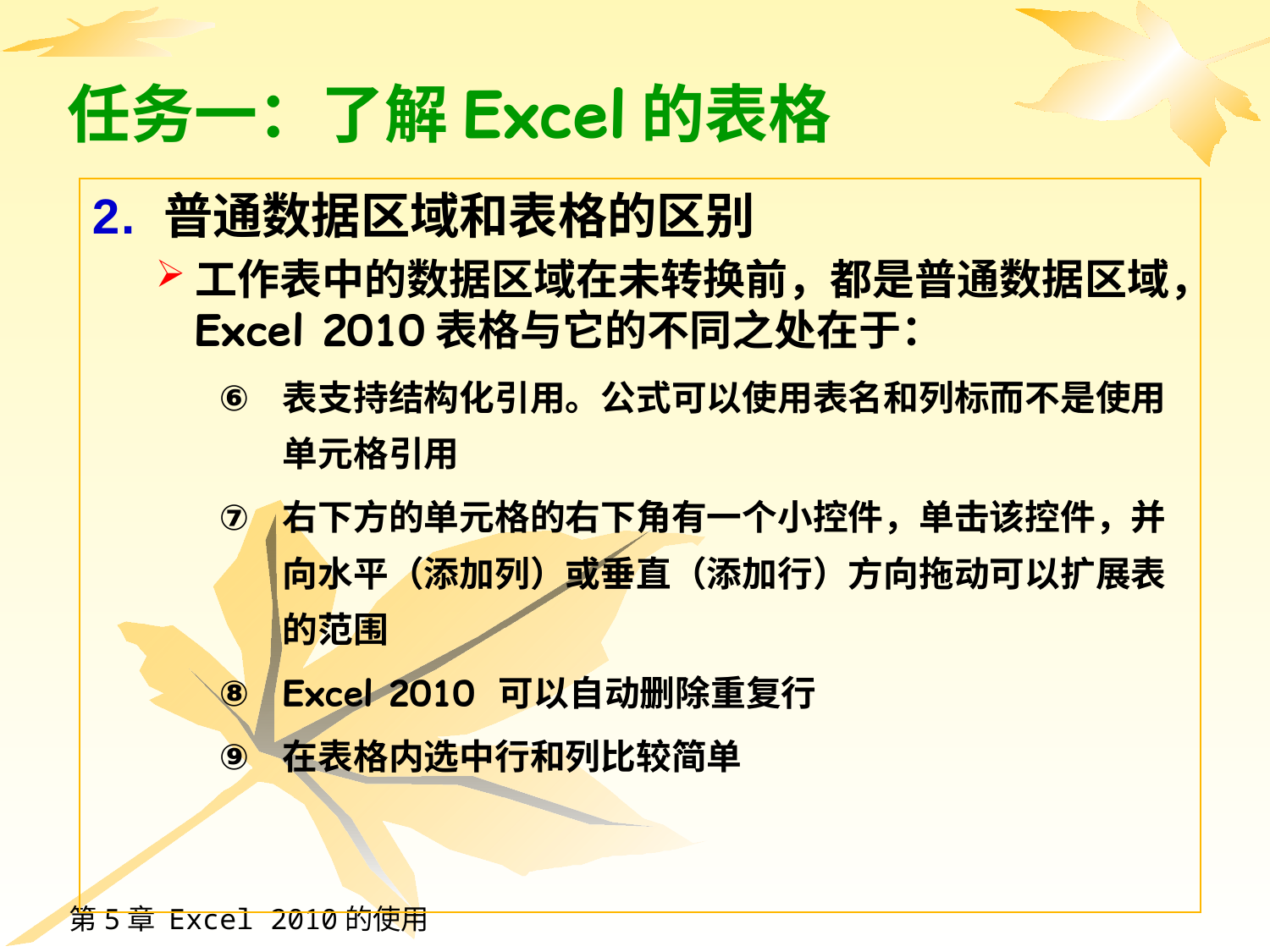

# 任务一：了解Excel的表格
普通数据区域和表格的区别
工作表中的数据区域在未转换前，都是普通数据区域，Excel 2010表格与它的不同之处在于：
表支持结构化引用。公式可以使用表名和列标而不是使用单元格引用
右下方的单元格的右下角有一个小控件，单击该控件，并向水平（添加列）或垂直（添加行）方向拖动可以扩展表的范围
Excel 2010 可以自动删除重复行
在表格内选中行和列比较简单